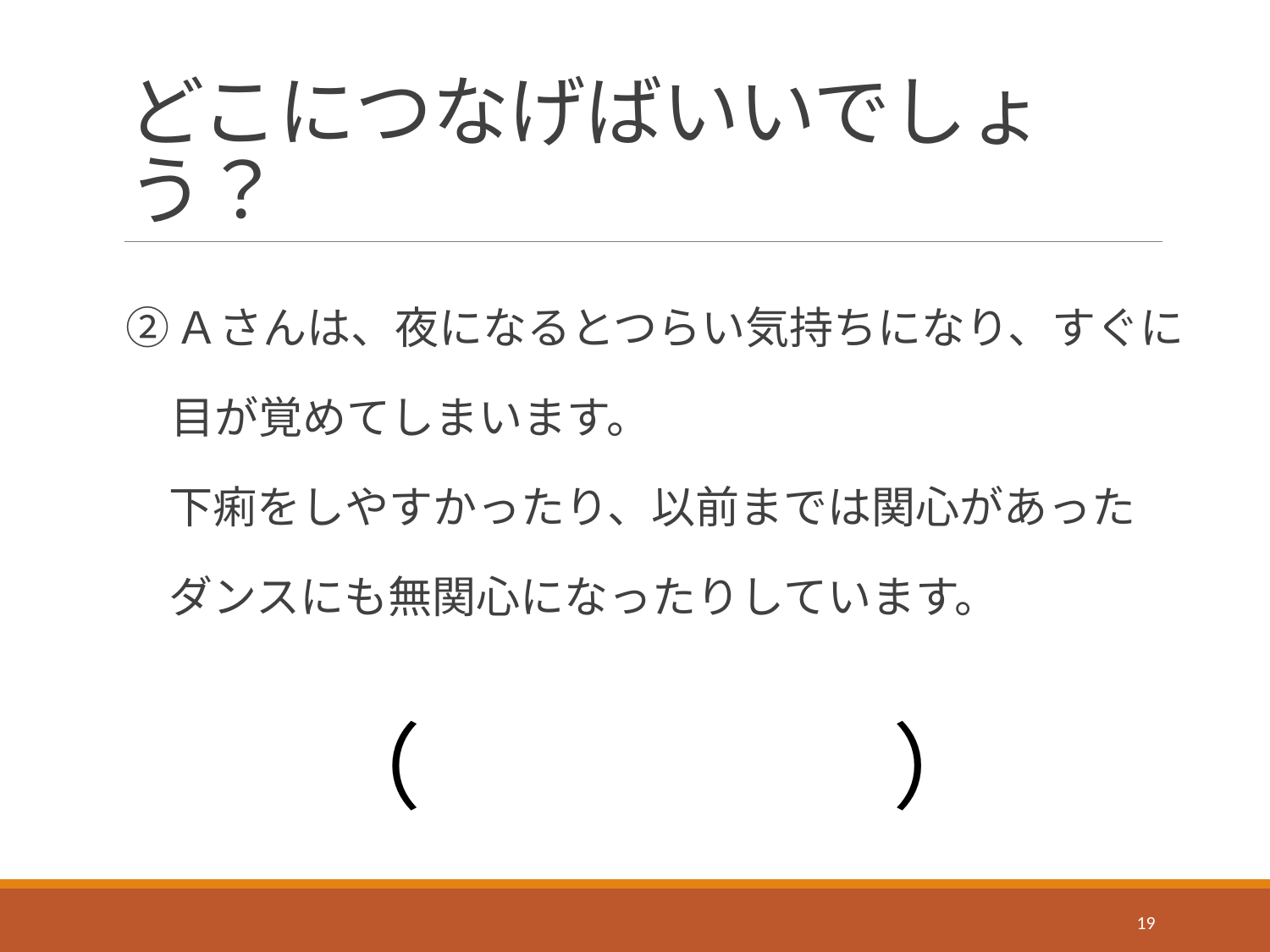

# どこにつなげばいいでしょう？
②Ａさんは、夜になるとつらい気持ちになり、すぐに
    目が覚めてしまいます。
     下痢をしやすかったり、以前までは関心があった
     ダンスにも無関心になったりしています。

（　　　　　）
19